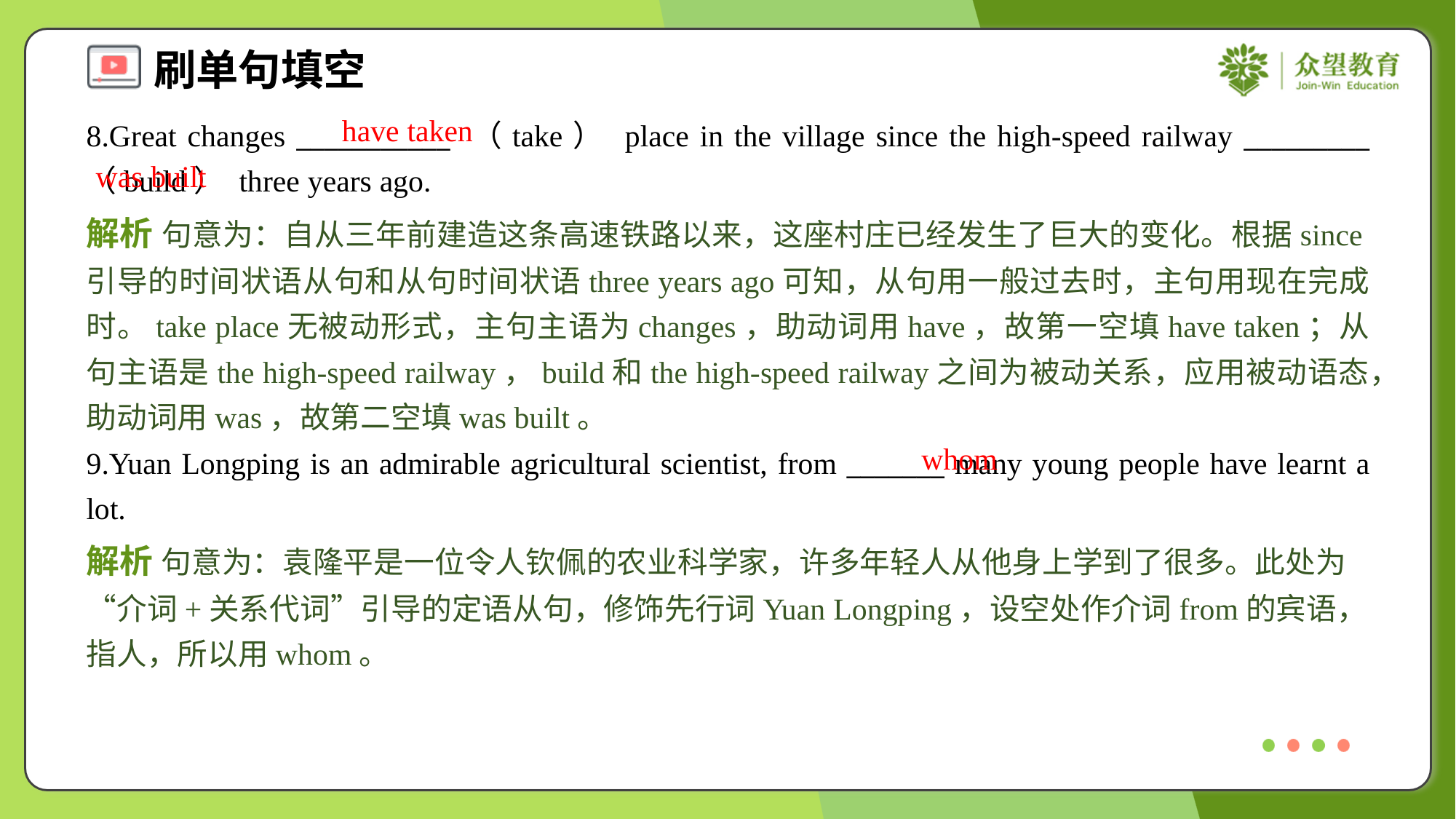

have taken
8.Great changes ___________ （take） place in the village since the high-speed railway _________ （build） three years ago.
was built
解析 句意为：自从三年前建造这条高速铁路以来，这座村庄已经发生了巨大的变化。根据since引导的时间状语从句和从句时间状语three years ago可知，从句用一般过去时，主句用现在完成时。take place无被动形式，主句主语为changes，助动词用have，故第一空填have taken；从句主语是the high-speed railway，build和the high-speed railway之间为被动关系，应用被动语态，助动词用was，故第二空填was built。
whom
9.Yuan Longping is an admirable agricultural scientist, from _______ many young people have learnt a lot.
解析 句意为：袁隆平是一位令人钦佩的农业科学家，许多年轻人从他身上学到了很多。此处为“介词+关系代词”引导的定语从句，修饰先行词Yuan Longping，设空处作介词from的宾语，指人，所以用whom。